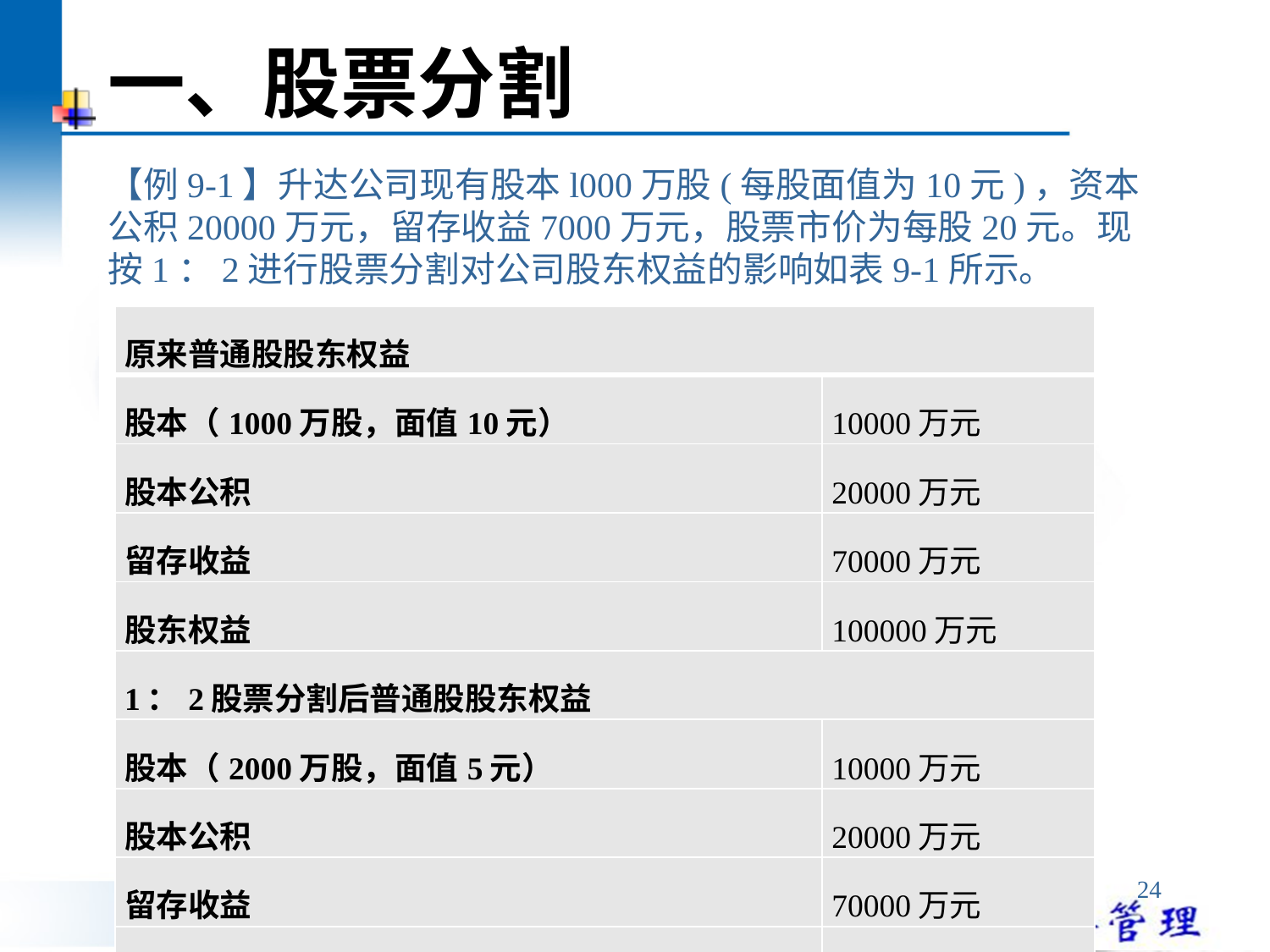

# 一、股票分割
【例9-1】升达公司现有股本l000万股(每股面值为10元)，资本公积20000万元，留存收益7000万元，股票市价为每股20元。现按1：2进行股票分割对公司股东权益的影响如表9-1所示。

| 原来普通股股东权益 |  |
| --- | --- |
| 股本（1000万股，面值10元） | 10000万元 |
| 股本公积 | 20000万元 |
| 留存收益 | 70000万元 |
| 股东权益 | 100000万元 |
| 1：2股票分割后普通股股东权益 |  |
| 股本（2000万股，面值5元） | 10000万元 |
| 股本公积 | 20000万元 |
| 留存收益 | 70000万元 |
| 股东权益 | 100000万元 |
24